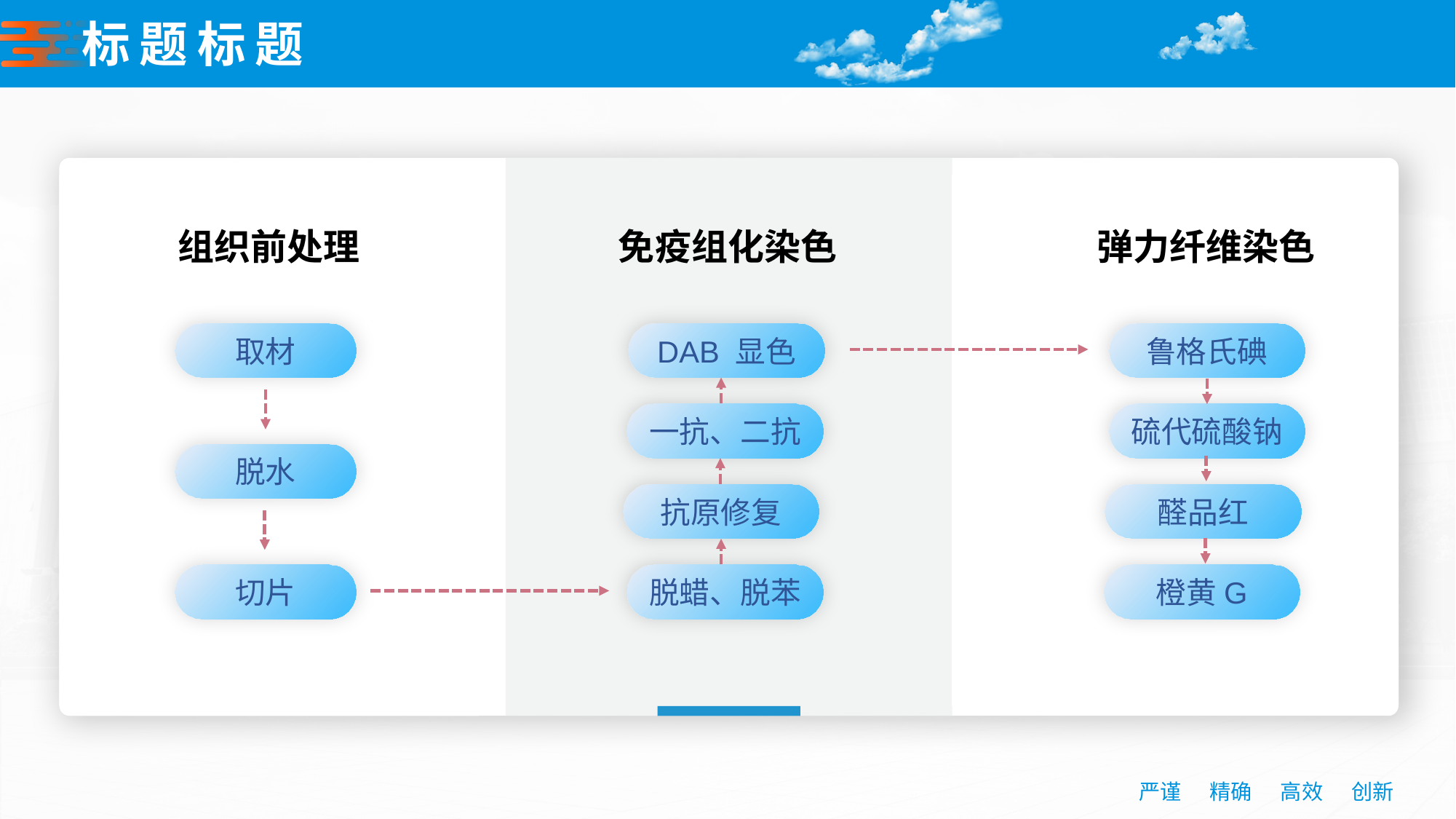

# 标题标题

组织前处理
免疫组化染色
弹力纤维染色
取材
DAB 显色
鲁格氏碘
一抗、二抗
硫代硫酸钠
脱水
抗原修复
醛品红
切片
脱蜡、脱苯
橙黄G